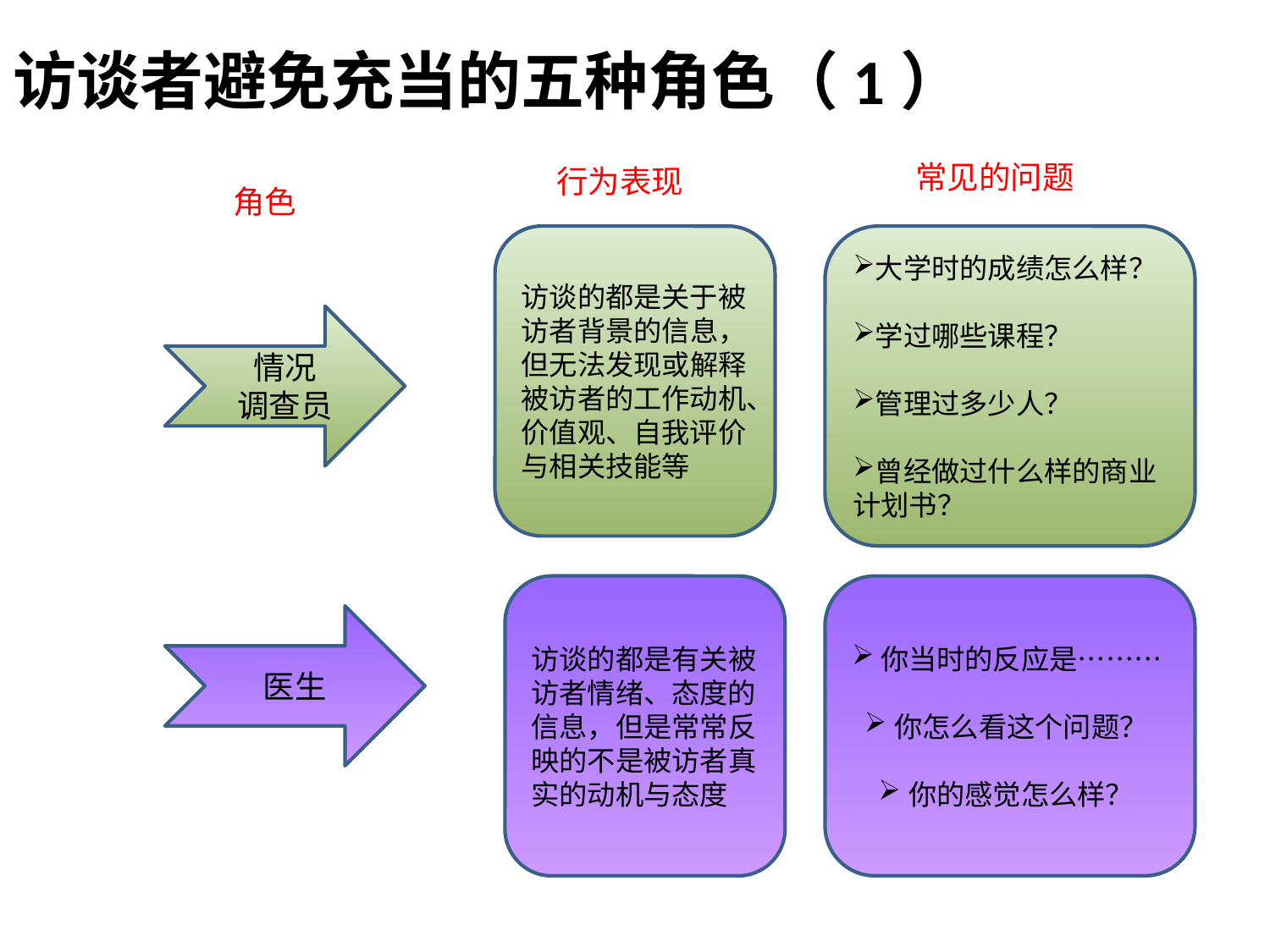

# 访谈者避免充当的五种角色（1）
常见的问题
行为表现
角色

访谈的都是关于被访者背景的信息，但无法发现或解释被访者的工作动机、价值观、自我评价与相关技能等
大学时的成绩怎么样？

学过哪些课程？

管理过多少人？

曾经做过什么样的商业计划书？
情况
调查员
访谈的都是有关被访者情绪、态度的信息，但是常常反映的不是被访者真实的动机与态度
你当时的反应是………

你怎么看这个问题？

你的感觉怎么样？
医生